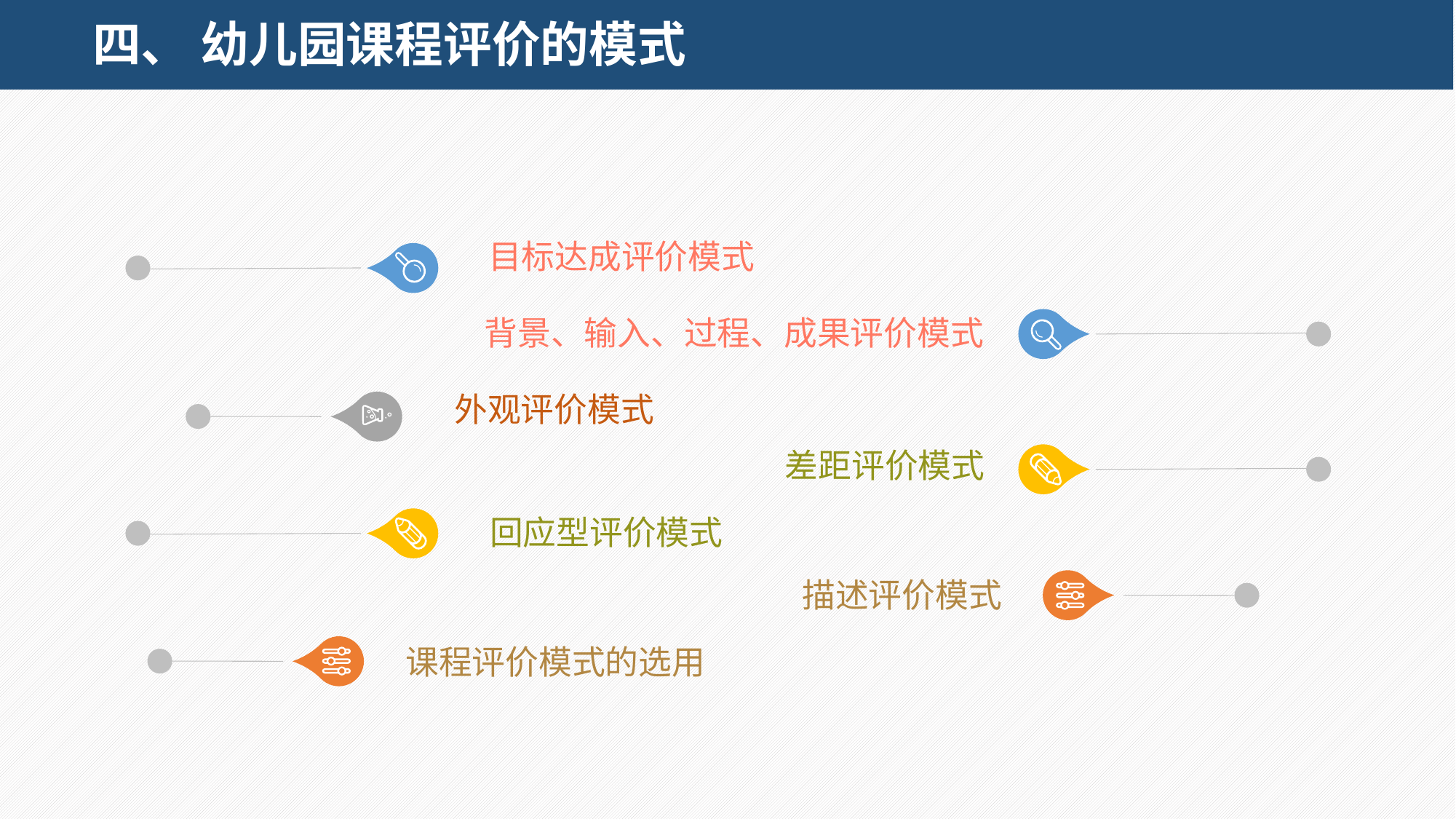

四、 幼儿园课程评价的模式

目标达成评价模式
背景、输入、过程、成果评价模式

外观评价模式
差距评价模式

 回应型评价模式

描述评价模式
课程评价模式的选用